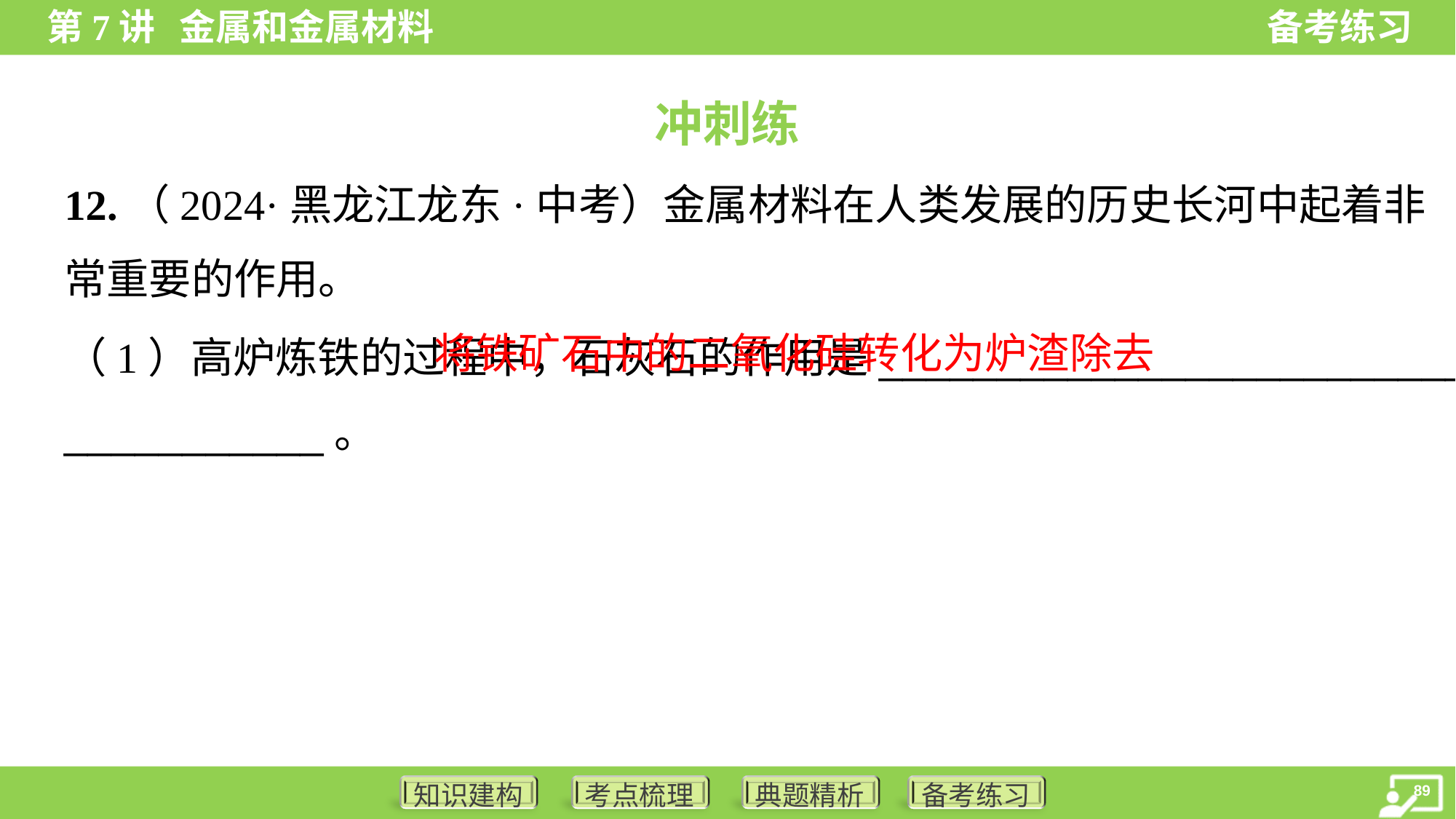

冲刺练
12.（2024·黑龙江龙东·中考）金属材料在人类发展的历史长河中起着非
常重要的作用。
                                      将铁矿石中的二氧化硅转化为炉渣除去
（1）高炉炼铁的过程中，石灰石的作用是_________________________
___________。